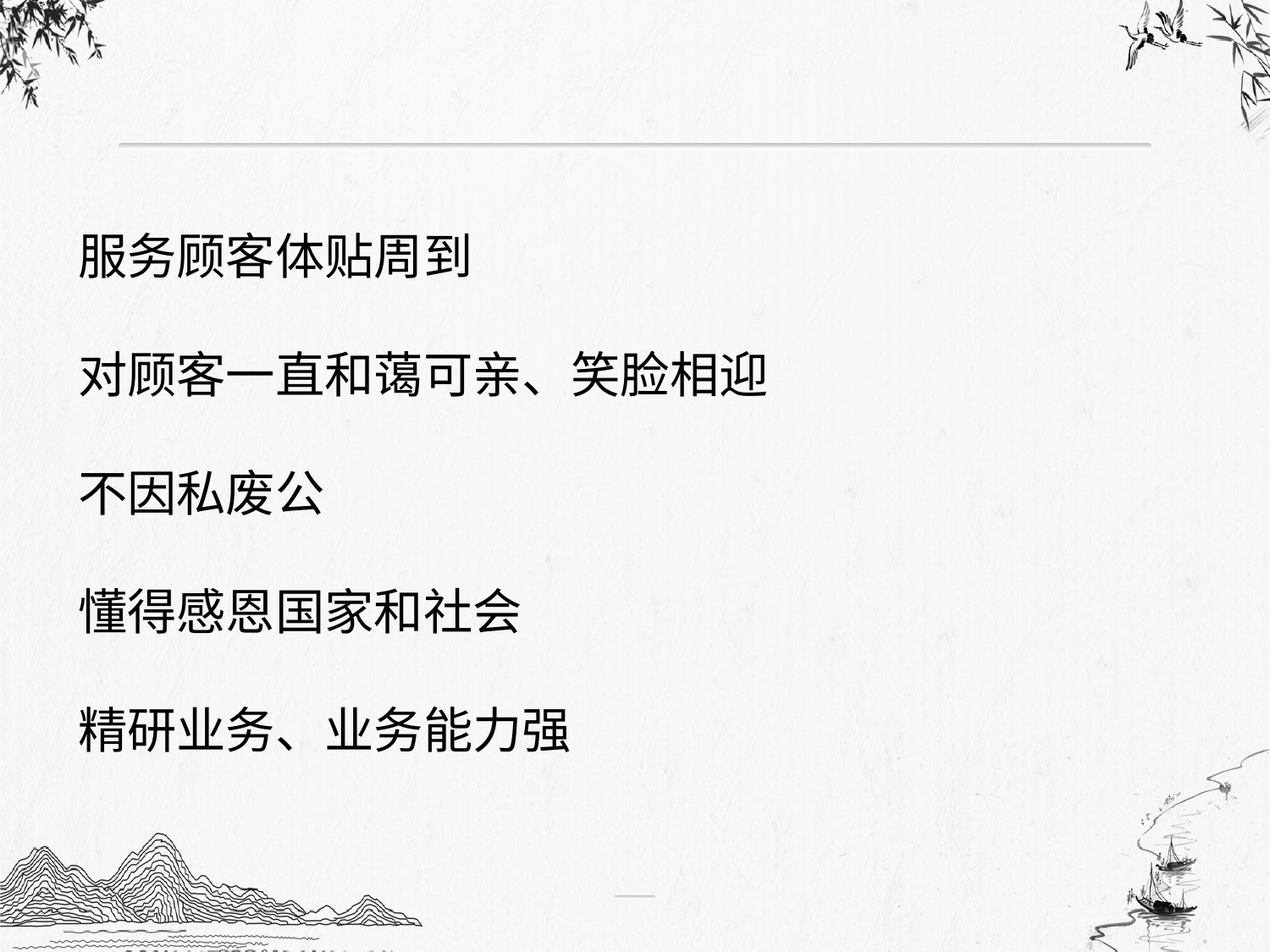

服务顾客体贴周到

对顾客一直和蔼可亲、笑脸相迎

不因私废公

懂得感恩国家和社会

精研业务、业务能力强